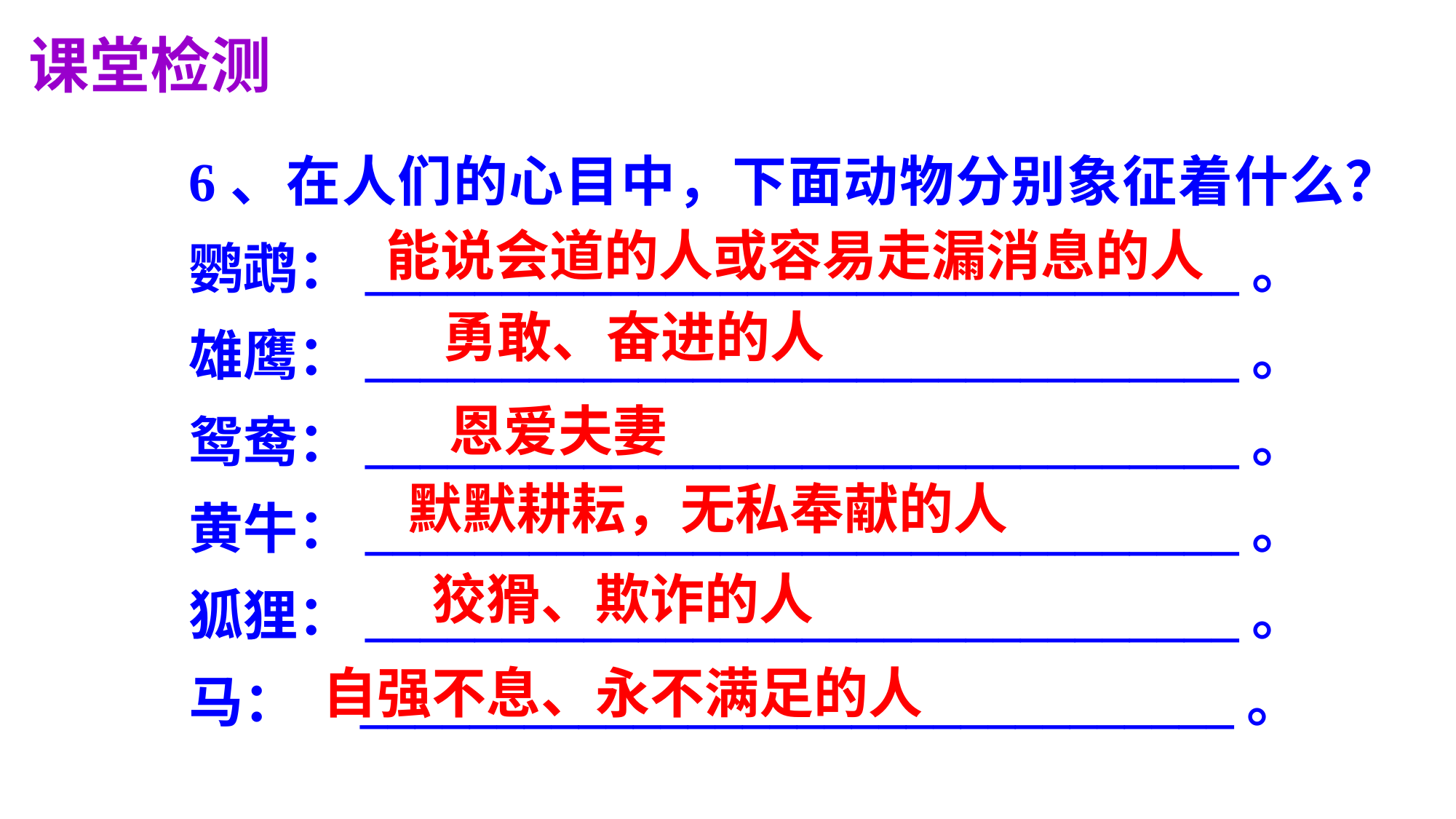

课堂检测
6、在人们的心目中，下面动物分别象征着什么？
鹦鹉：________________________________。
雄鹰：________________________________。
鸳鸯：________________________________。
黄牛：________________________________。
狐狸：________________________________。
马：    ________________________________。
能说会道的人或容易走漏消息的人
勇敢、奋进的人
恩爱夫妻
默默耕耘，无私奉献的人
狡猾、欺诈的人
自强不息、永不满足的人